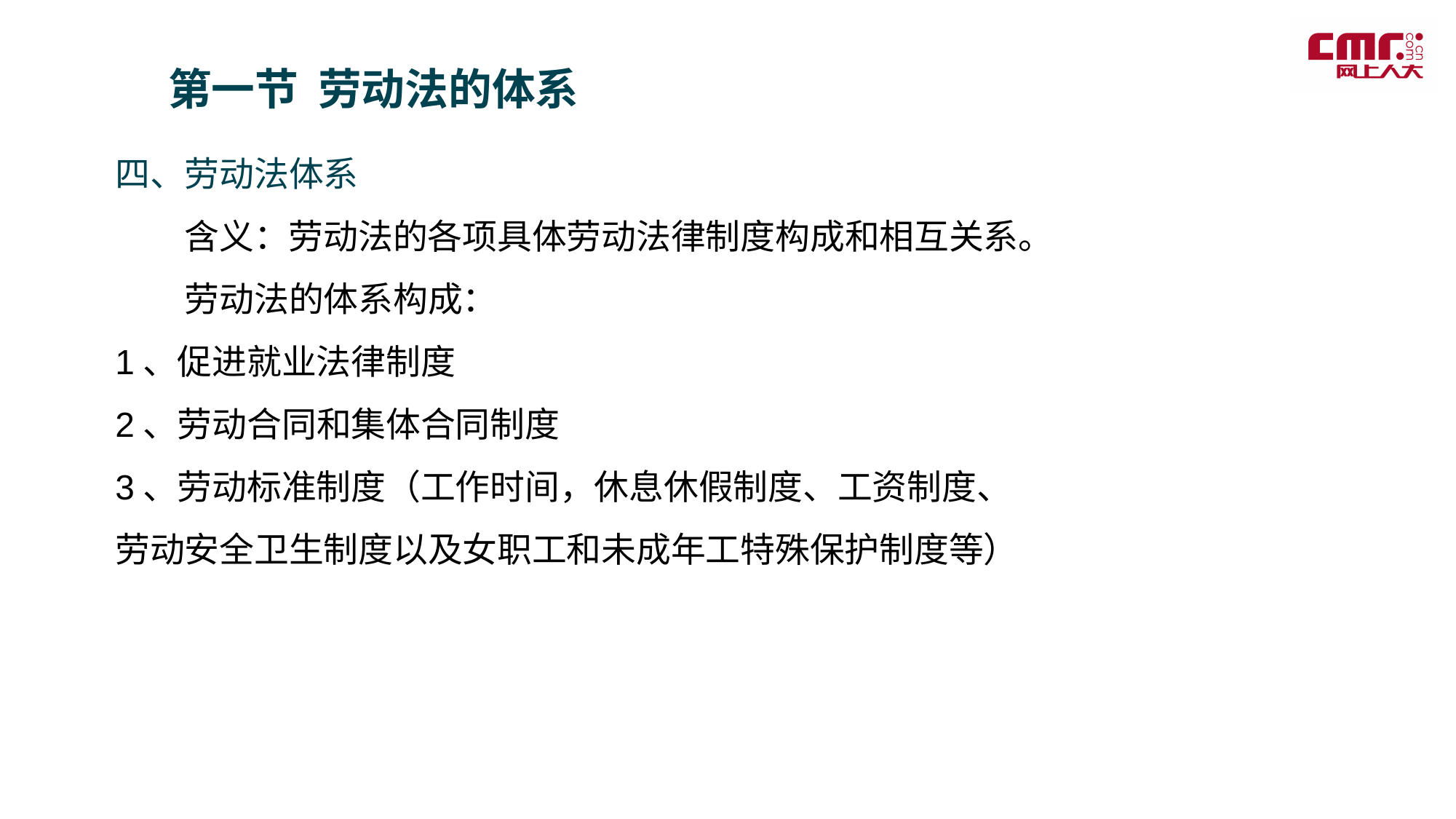

第一节  劳动法的体系
四、劳动法体系
　　含义：劳动法的各项具体劳动法律制度构成和相互关系。
　　劳动法的体系构成：
1、促进就业法律制度
2、劳动合同和集体合同制度
3、劳动标准制度（工作时间，休息休假制度、工资制度、劳动安全卫生制度以及女职工和未成年工特殊保护制度等）